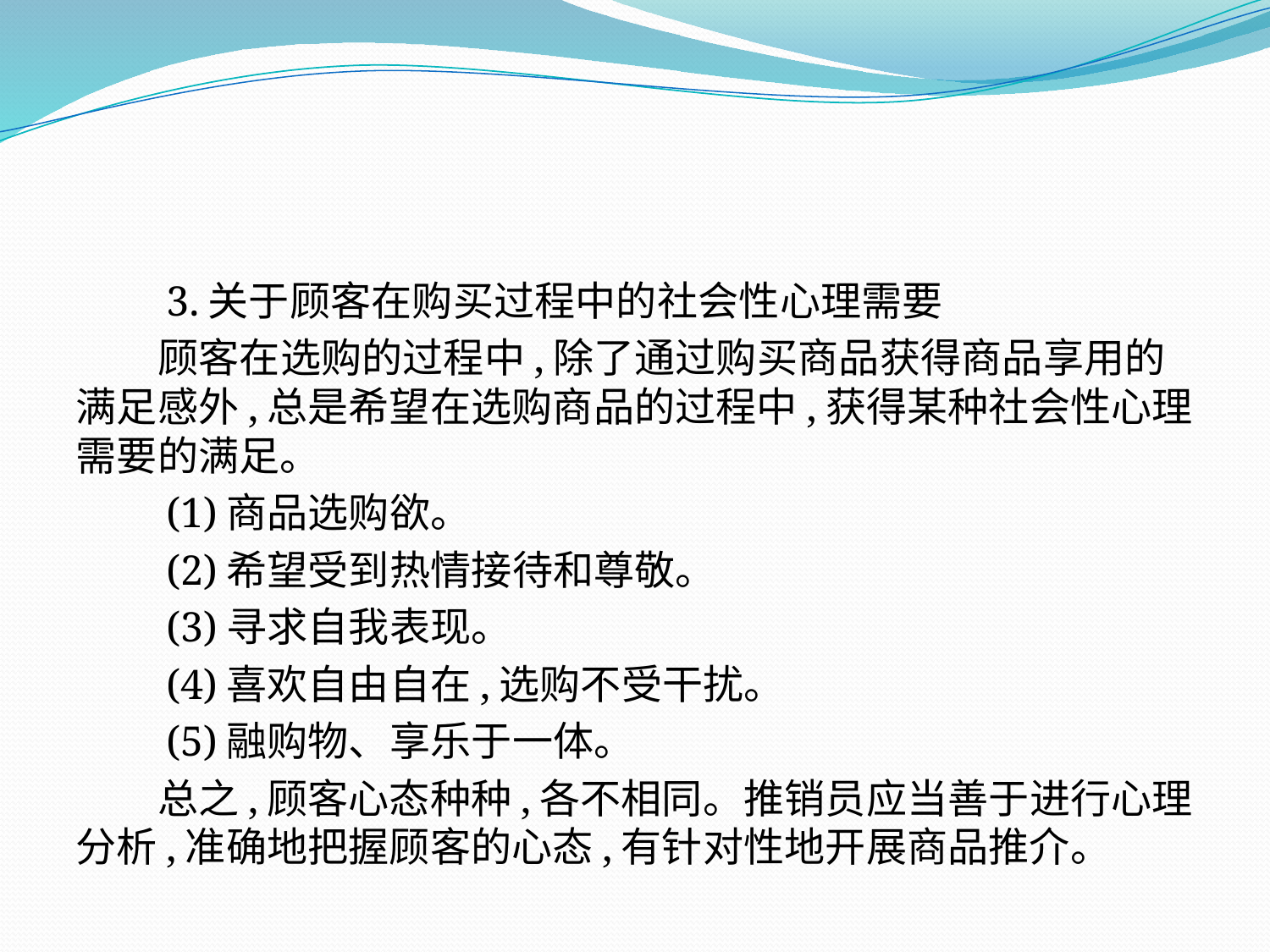

3.关于顾客在购买过程中的社会性心理需要
　　顾客在选购的过程中,除了通过购买商品获得商品享用的满足感外,总是希望在选购商品的过程中,获得某种社会性心理需要的满足。
　　(1)商品选购欲。
　　(2)希望受到热情接待和尊敬。
　　(3)寻求自我表现。
　　(4)喜欢自由自在,选购不受干扰。
　　(5)融购物、享乐于一体。
　　总之,顾客心态种种,各不相同。推销员应当善于进行心理分析,准确地把握顾客的心态,有针对性地开展商品推介。